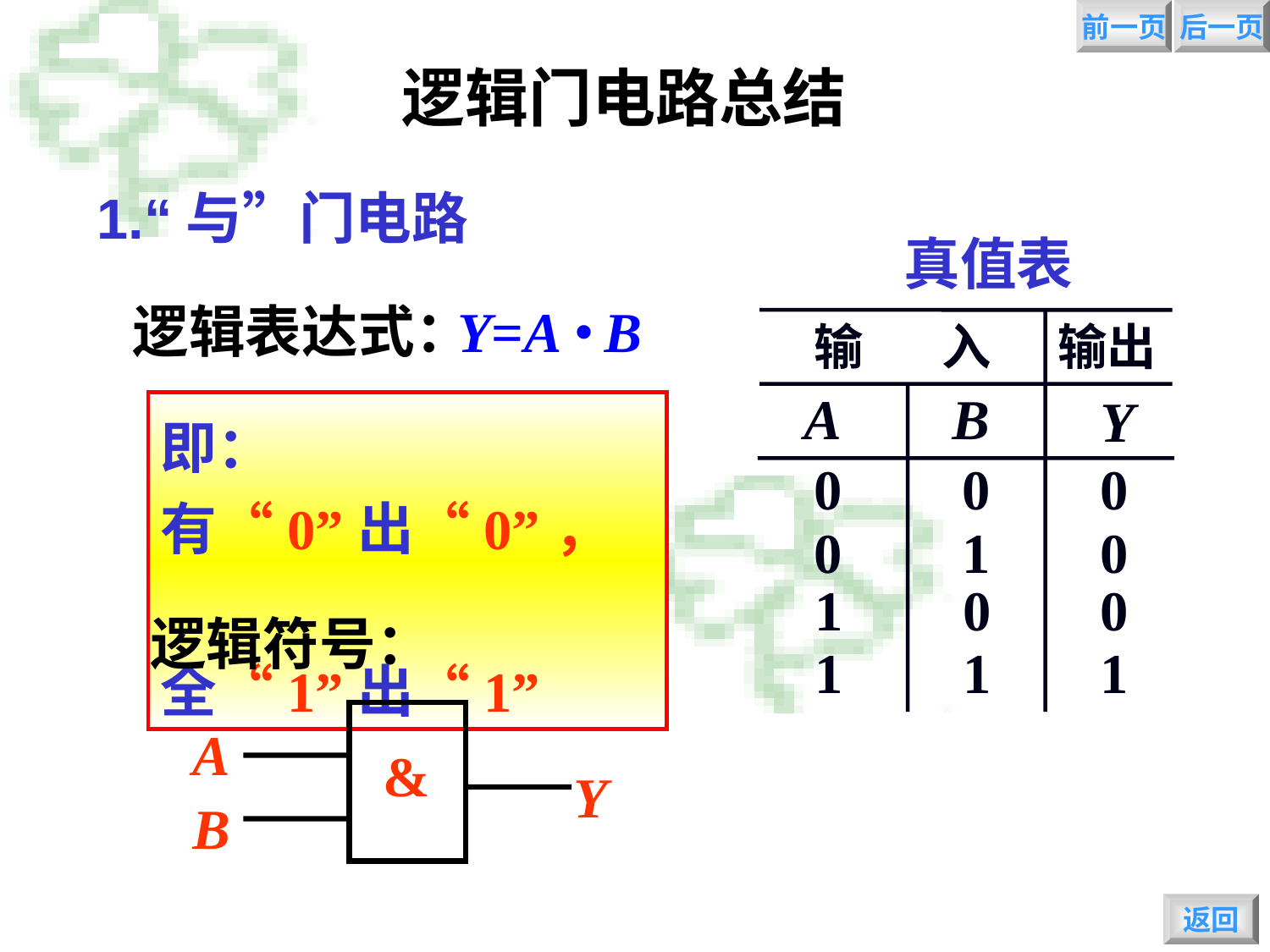

前一页
后一页
逻辑门电路总结
1.“与”门电路
真值表

输       入

输出
A
B
Y

0
0
0

0
1
0
1
0
0
1
1
1
.
Y=A   B
逻辑表达式：
即：有“0”出“0”，
        全“1”出“1”
逻辑符号：

A
&

Y
B

返回